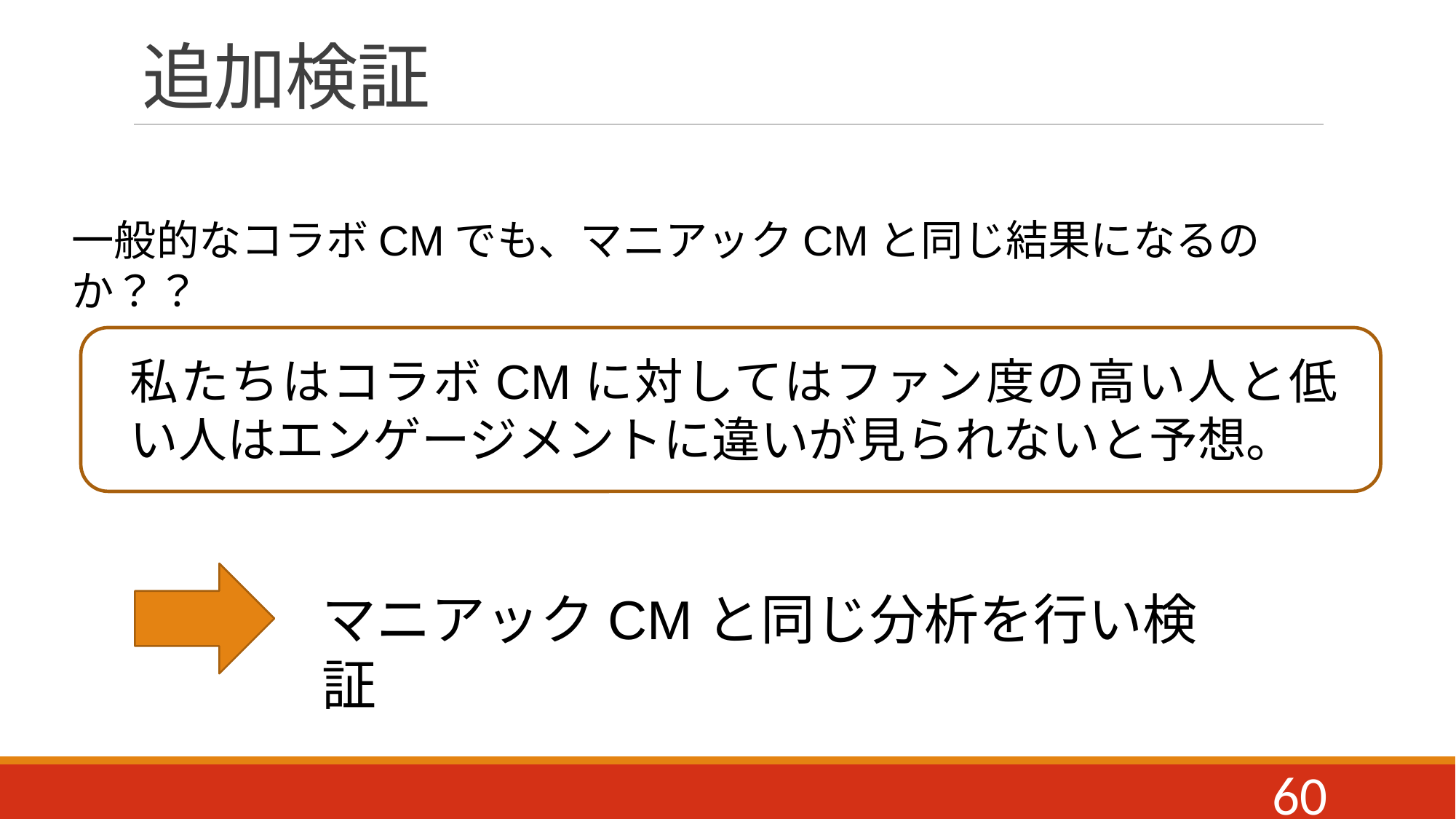

# 追加検証
一般的なコラボCMでも、マニアックCMと同じ結果になるのか？？

私たちはコラボCMに対してはファン度の高い人と低い人はエンゲージメントに違いが見られないと予想。

マニアックCMと同じ分析を行い検証
60